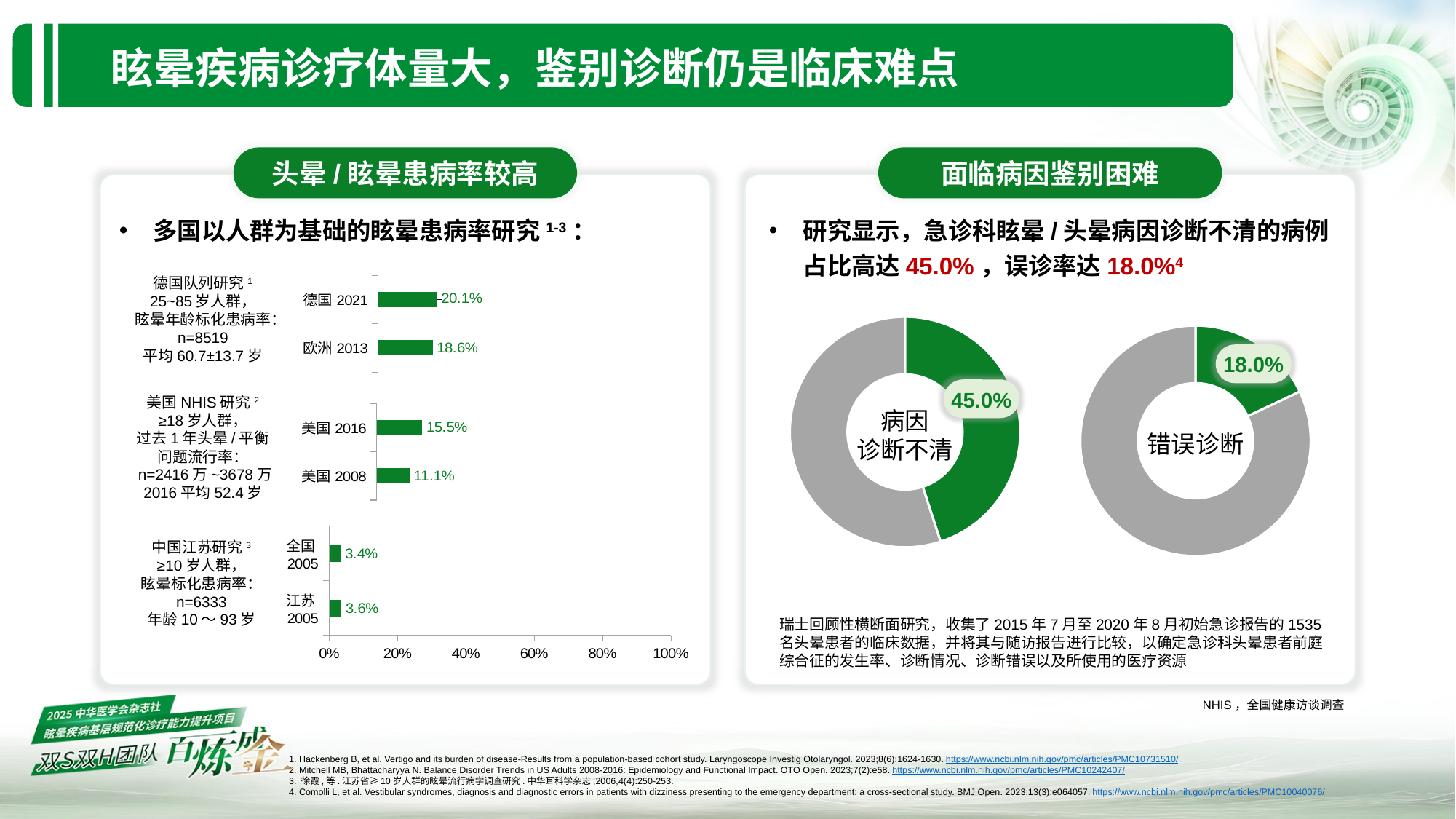

眩晕疾病诊疗体量大，鉴别诊断仍是临床难点
头晕/眩晕患病率较高
面临病因鉴别困难

多国以人群为基础的眩晕患病率研究1-3：
研究显示，急诊科眩晕/头晕病因诊断不清的病例占比高达45.0%，误诊率达18.0%4
德国队列研究1
25~85岁人群，
眩晕年龄标化患病率：
n=8519
平均60.7±13.7岁

### Chart

| Category |  |
|---|---|
| 欧洲2013 | 0.186 |
| 德国2021 | 0.201 |

### Chart

| Category | 销售额 |
|---|---|
| 患病率 | 0.45 |
|  | 0.55 |
病因
诊断不清
45.0%

### Chart

| Category | 销售额 |
|---|---|
| 率 | 0.18 |
|  | 0.82 |
错误诊断
18.0%

美国NHIS研究2
≥18岁人群，
过去1年头晕/平衡问题流行率：
 n=2416万~3678万
2016平均52.4岁

### Chart

| Category |  |
|---|---|
| 美国2008 | 0.111 |
| 美国2016 | 0.155 |

### Chart

| Category |  |
|---|---|
| 江苏2005 | 0.036 |
| 全国2005 | 0.034 |
中国江苏研究3
≥10岁人群，
眩晕标化患病率：
n=6333
年龄10～93岁
瑞士回顾性横断面研究，收集了2015年7月至2020年8月初始急诊报告的1535名头晕患者的临床数据，并将其与随访报告进行比较，以确定急诊科头晕患者前庭综合征的发生率、诊断情况、诊断错误以及所使用的医疗资源
NHIS，全国健康访谈调查
1. Hackenberg B, et al. Vertigo and its burden of disease-Results from a population-based cohort study. Laryngoscope Investig Otolaryngol. 2023;8(6):1624-1630. https://www.ncbi.nlm.nih.gov/pmc/articles/PMC10731510/
2. Mitchell MB, Bhattacharyya N. Balance Disorder Trends in US Adults 2008-2016: Epidemiology and Functional Impact. OTO Open. 2023;7(2):e58. https://www.ncbi.nlm.nih.gov/pmc/articles/PMC10242407/
3. 徐霞,等.江苏省≥10岁人群的眩晕流行病学调查研究.中华耳科学杂志,2006,4(4):250-253.
4. Comolli L, et al. Vestibular syndromes, diagnosis and diagnostic errors in patients with dizziness presenting to the emergency department: a cross-sectional study. BMJ Open. 2023;13(3):e064057. https://www.ncbi.nlm.nih.gov/pmc/articles/PMC10040076/